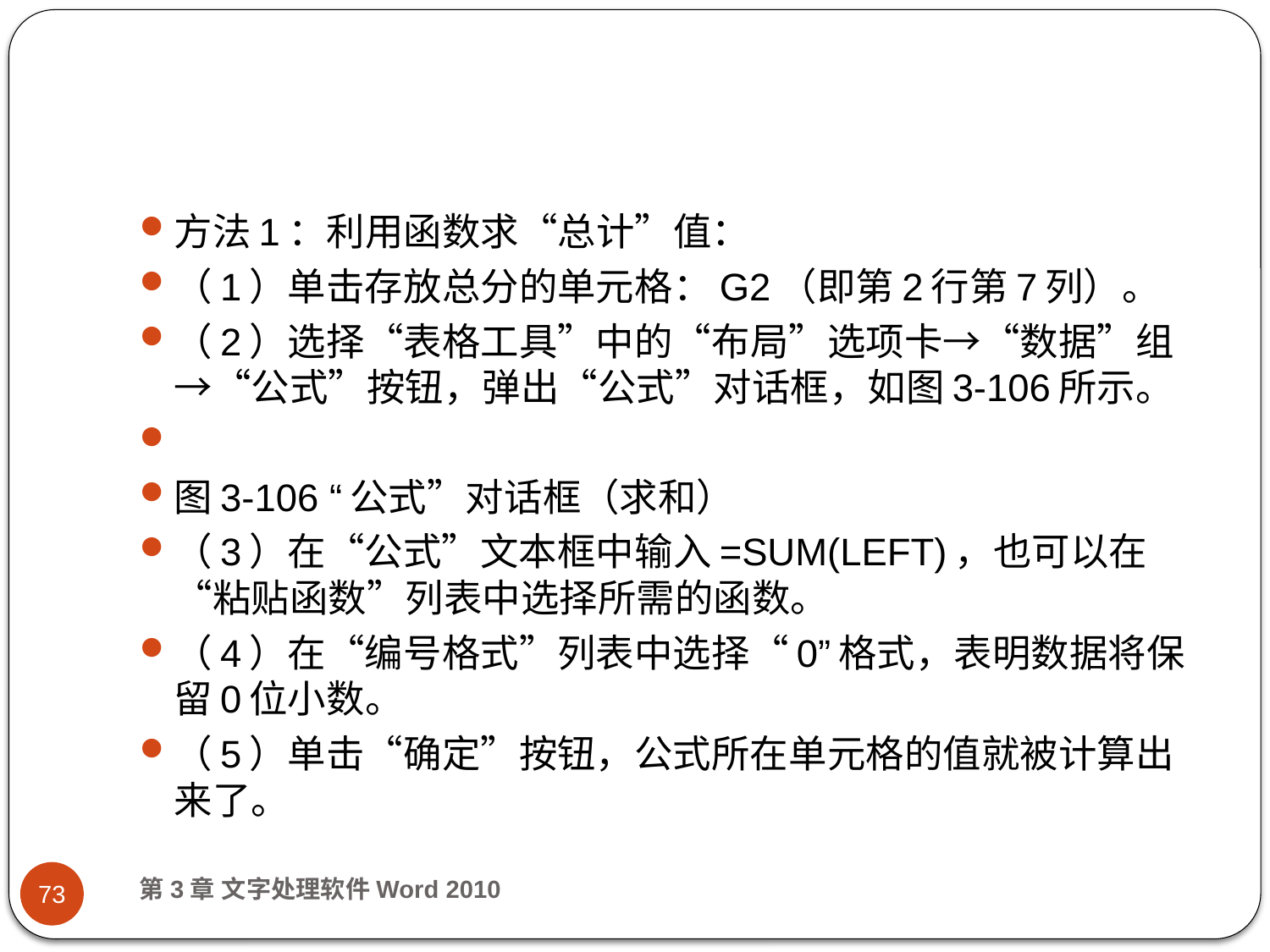

#
方法1：利用函数求“总计”值：
（1）单击存放总分的单元格：G2（即第2行第7列）。
（2）选择“表格工具”中的“布局”选项卡→“数据”组→“公式”按钮，弹出“公式”对话框，如图3-106所示。

图3-106 “公式”对话框（求和）
（3）在“公式”文本框中输入=SUM(LEFT)，也可以在“粘贴函数”列表中选择所需的函数。
（4）在“编号格式”列表中选择“0”格式，表明数据将保留0位小数。
（5）单击“确定”按钮，公式所在单元格的值就被计算出来了。

第3章 文字处理软件Word 2010
73